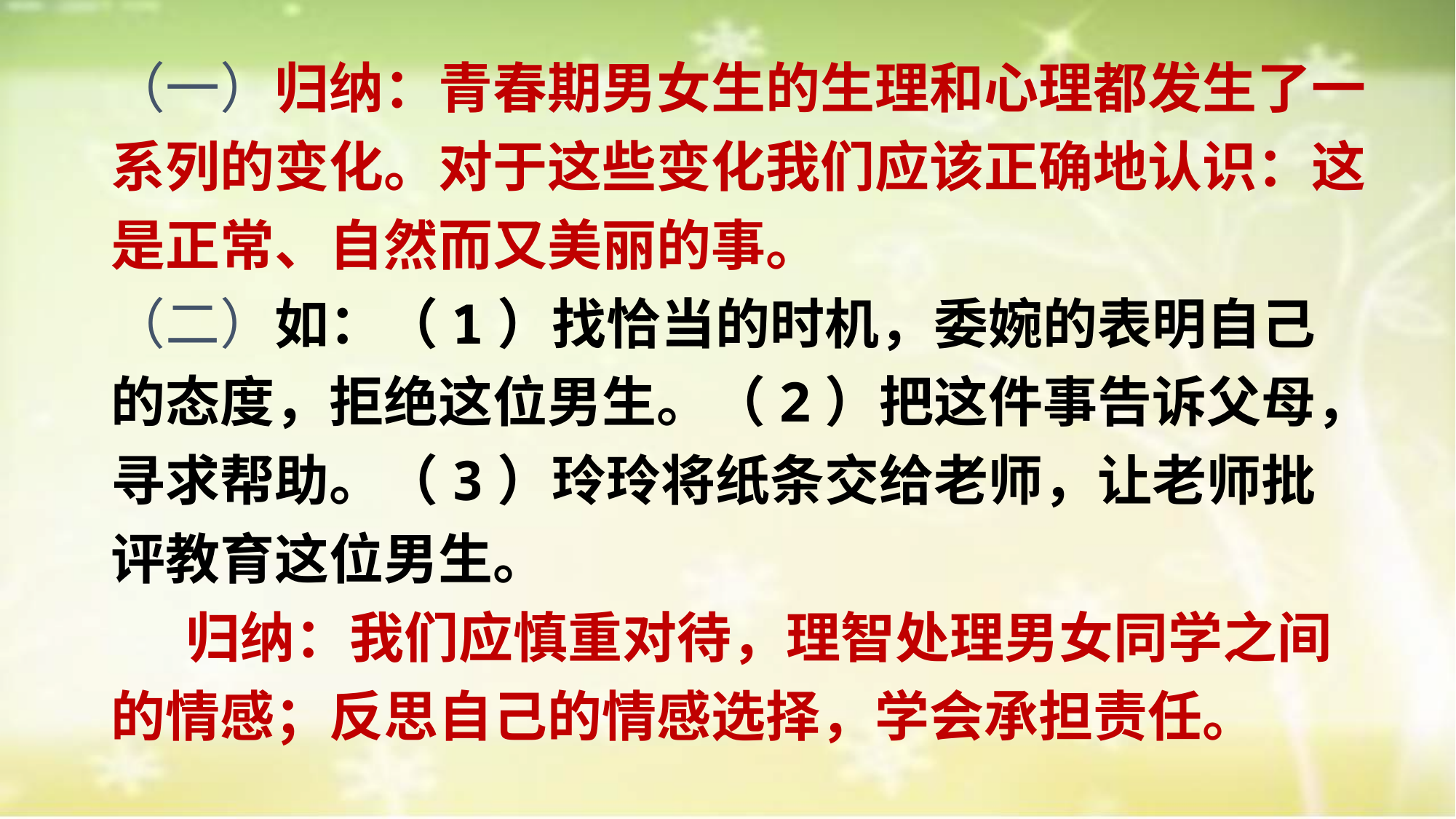

（一）归纳：青春期男女生的生理和心理都发生了一系列的变化。对于这些变化我们应该正确地认识：这是正常、自然而又美丽的事。
（二）如：（1）找恰当的时机，委婉的表明自己的态度，拒绝这位男生。（2）把这件事告诉父母，寻求帮助。（3）玲玲将纸条交给老师，让老师批评教育这位男生。
     归纳：我们应慎重对待，理智处理男女同学之间的情感；反思自己的情感选择，学会承担责任。